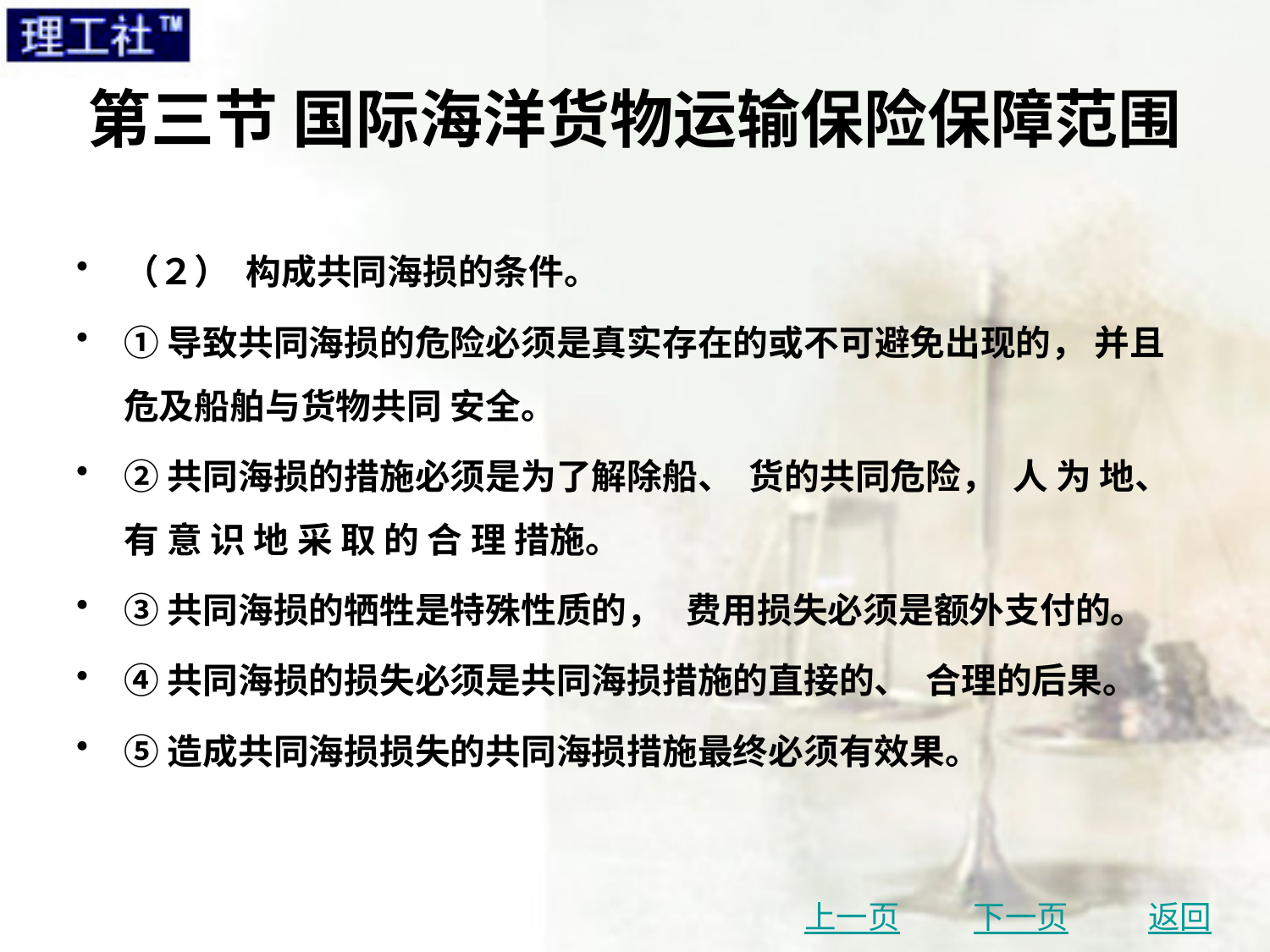

# 第三节 国际海洋货物运输保险保障范围
（２）  构成共同海损的条件。
①导致共同海损的危险必须是真实存在的或不可避免出现的， 并且危及船舶与货物共同 安全。
②共同海损的措施必须是为了解除船、  货的共同危险，  人 为 地、  有 意 识 地 采 取 的 合 理 措施。
③共同海损的牺牲是特殊性质的，   费用损失必须是额外支付的。
④共同海损的损失必须是共同海损措施的直接的、  合理的后果。
⑤造成共同海损损失的共同海损措施最终必须有效果。

上一页
下一页
返回